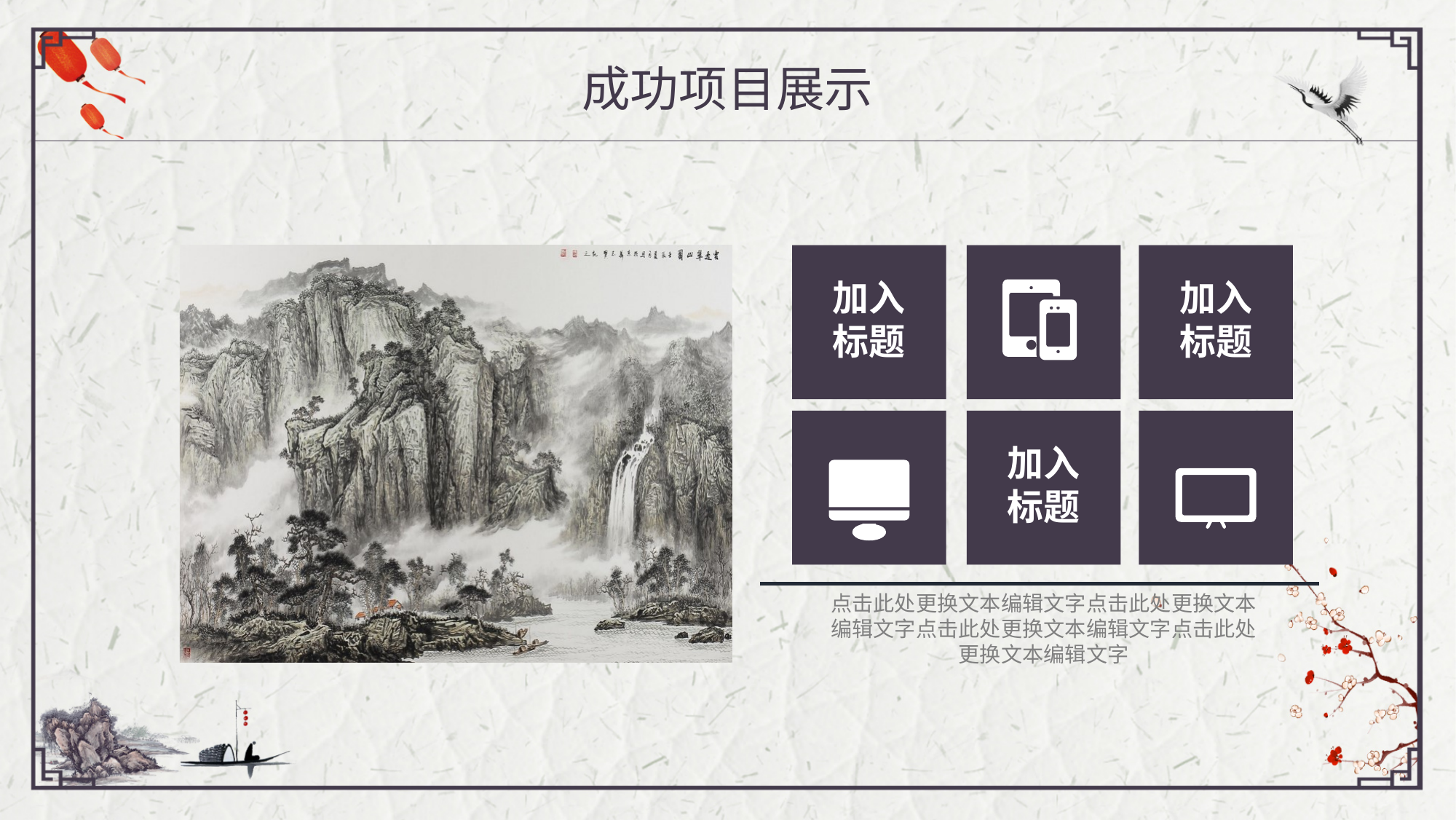

成功项目展示

加入
标题

加入
标题

加入
标题

点击此处更换文本编辑文字点击此处更换文本编辑文字点击此处更换文本编辑文字点击此处更换文本编辑文字